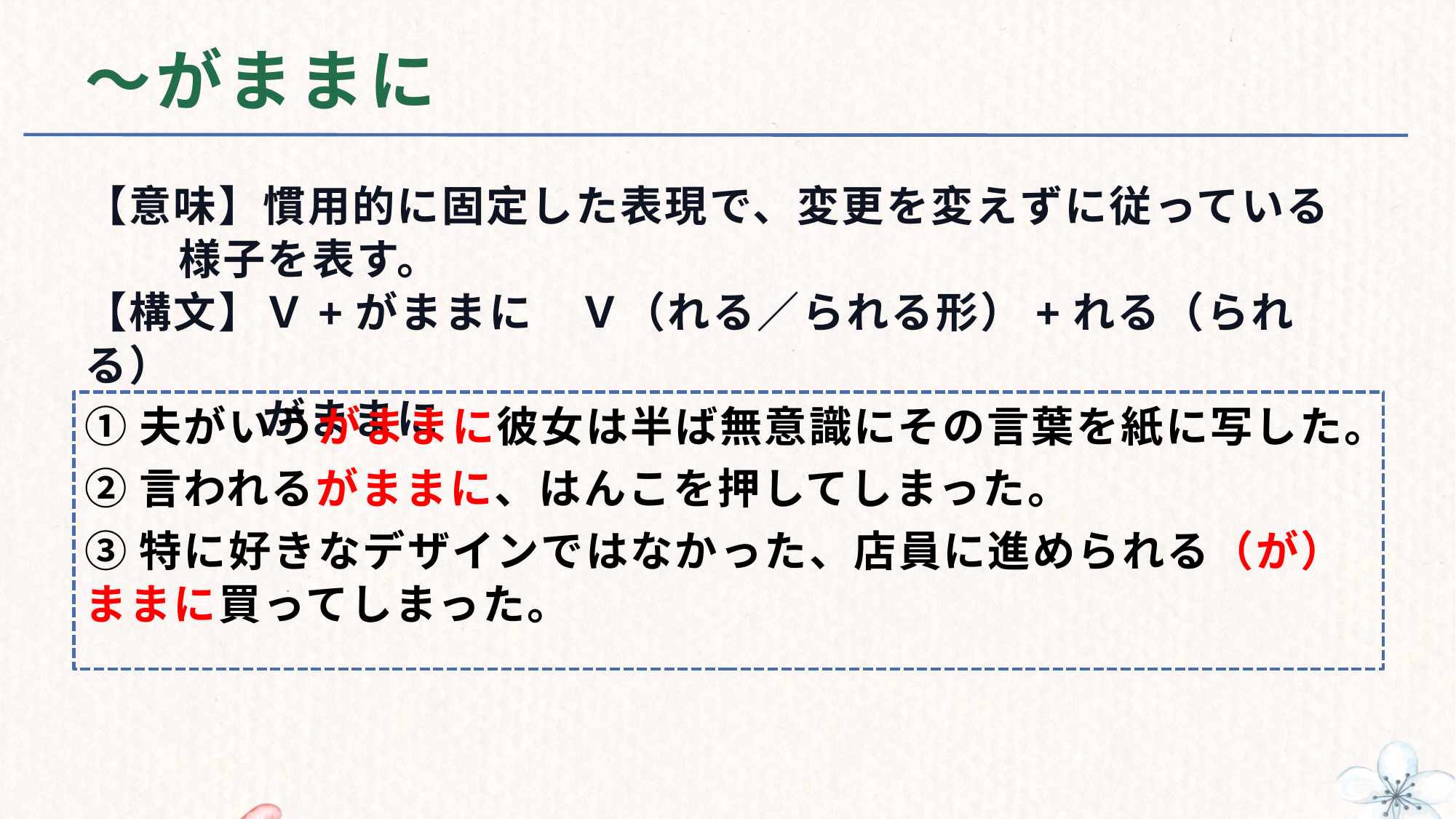

# ～がままに
【意味】慣用的に固定した表現で、変更を変えずに従っている
       様子を表す。
【構文】Ｖ+がままに　Ｖ（れる／られる形）+れる（られる）
　　　　がままに
①夫がいうがままに彼女は半ば無意識にその言葉を紙に写した。
②言われるがままに、はんこを押してしまった。
③特に好きなデザインではなかった、店員に進められる（が）ままに買ってしまった。